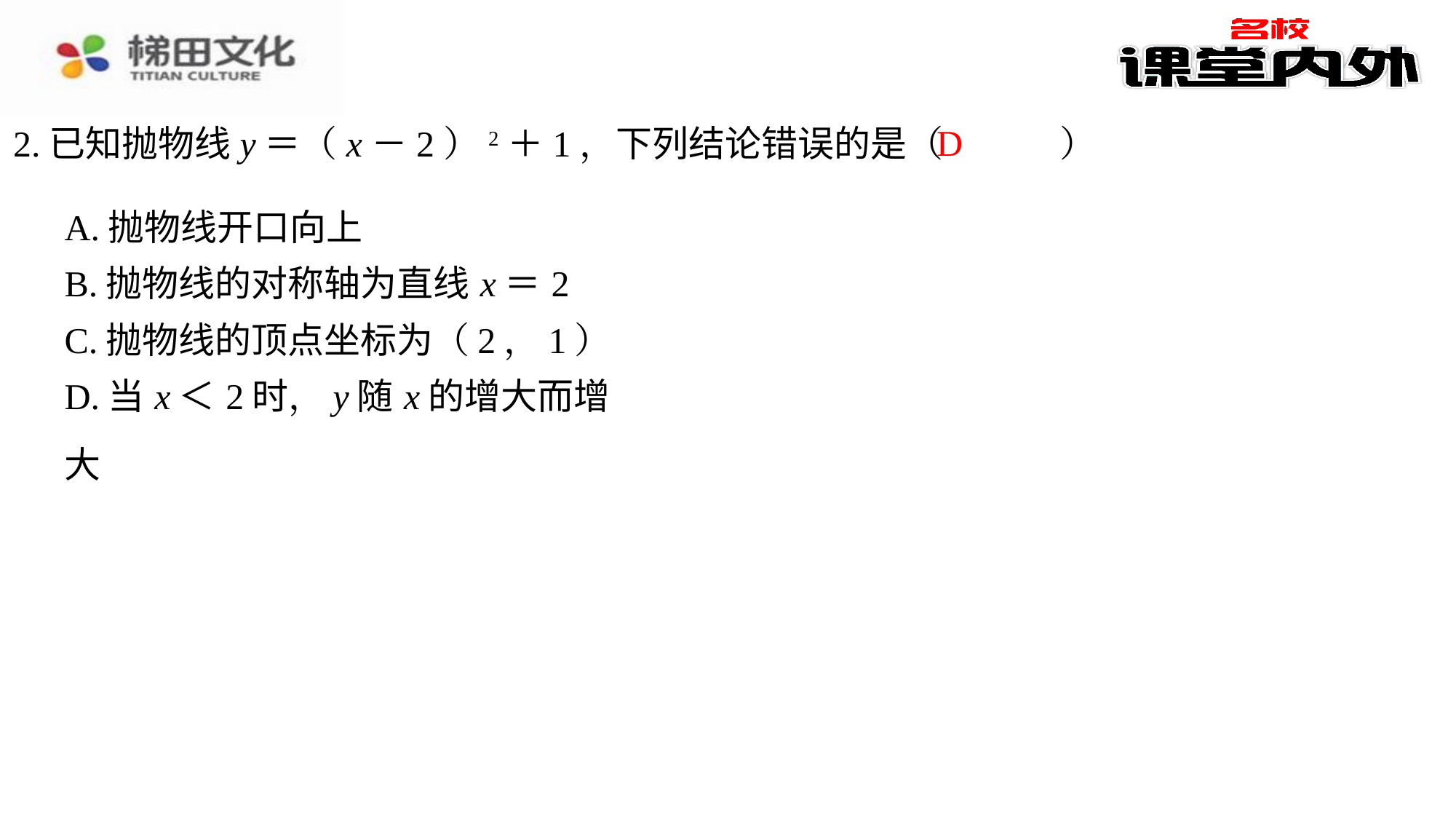

D
2.已知抛物线y＝（x－2）2＋1，下列结论错误的是（　D　）
| A.抛物线开口向上 |
| --- |
| B.抛物线的对称轴为直线x＝2 |
| C.抛物线的顶点坐标为（2，1） |
| D.当x＜2时，y随x的增大而增大 |